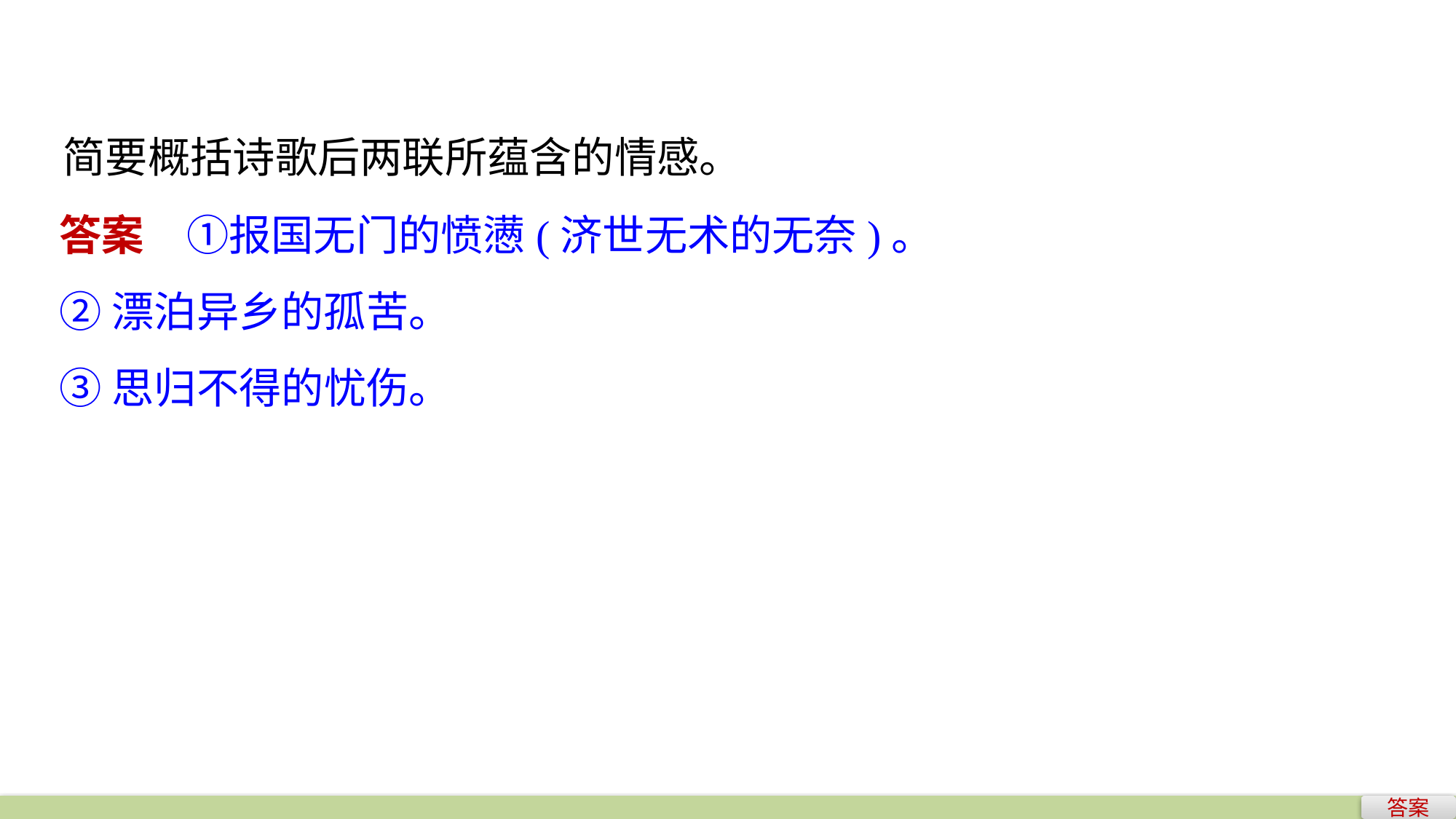

简要概括诗歌后两联所蕴含的情感。
答案　①报国无门的愤懑(济世无术的无奈)。
②漂泊异乡的孤苦。
③思归不得的忧伤。

答案